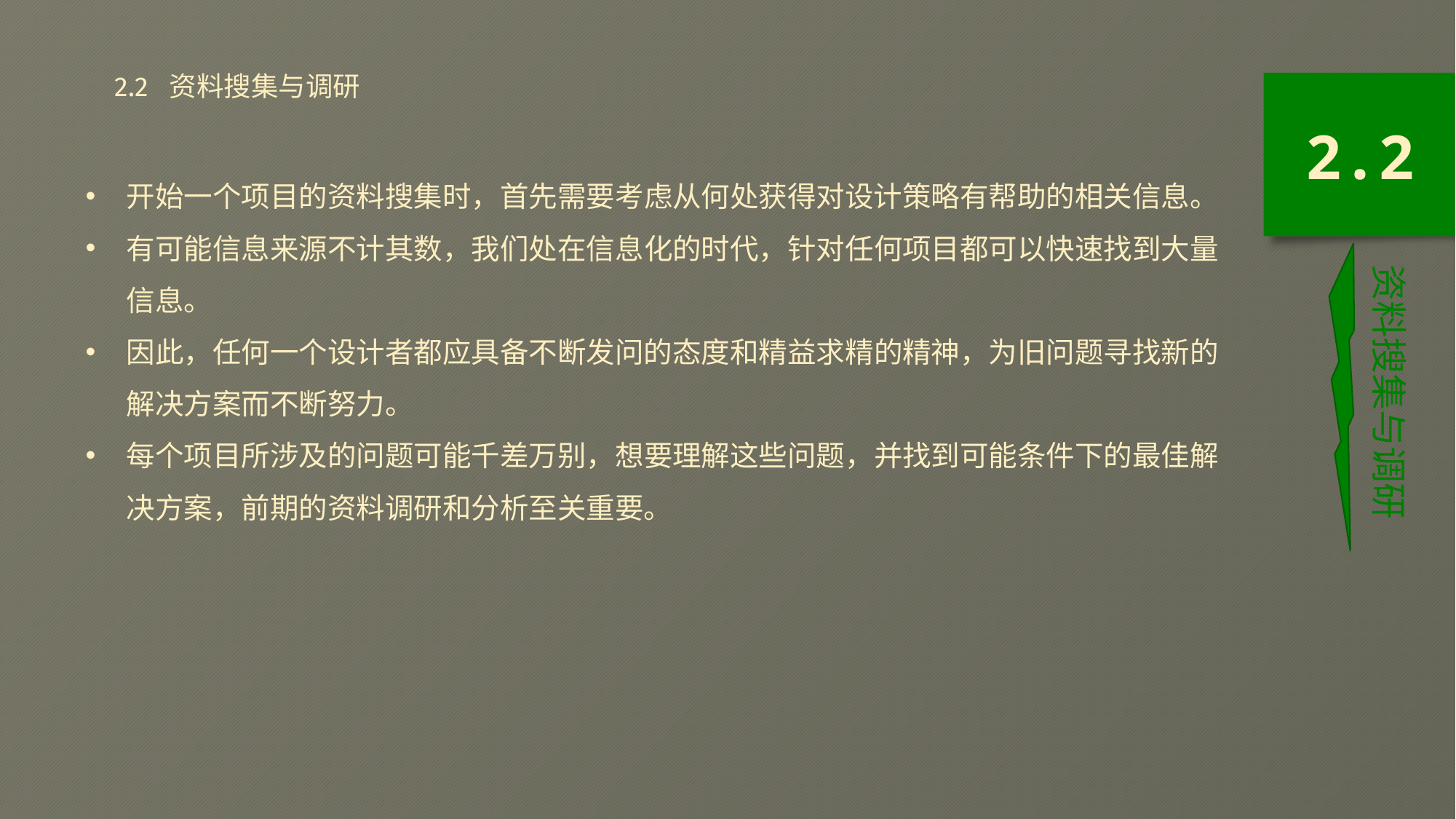

2.2  资料搜集与调研
2.2
开始一个项目的资料搜集时，首先需要考虑从何处获得对设计策略有帮助的相关信息。
有可能信息来源不计其数，我们处在信息化的时代，针对任何项目都可以快速找到大量信息。
因此，任何一个设计者都应具备不断发问的态度和精益求精的精神，为旧问题寻找新的解决方案而不断努力。
每个项目所涉及的问题可能千差万别，想要理解这些问题，并找到可能条件下的最佳解决方案，前期的资料调研和分析至关重要。

资料搜集与调研